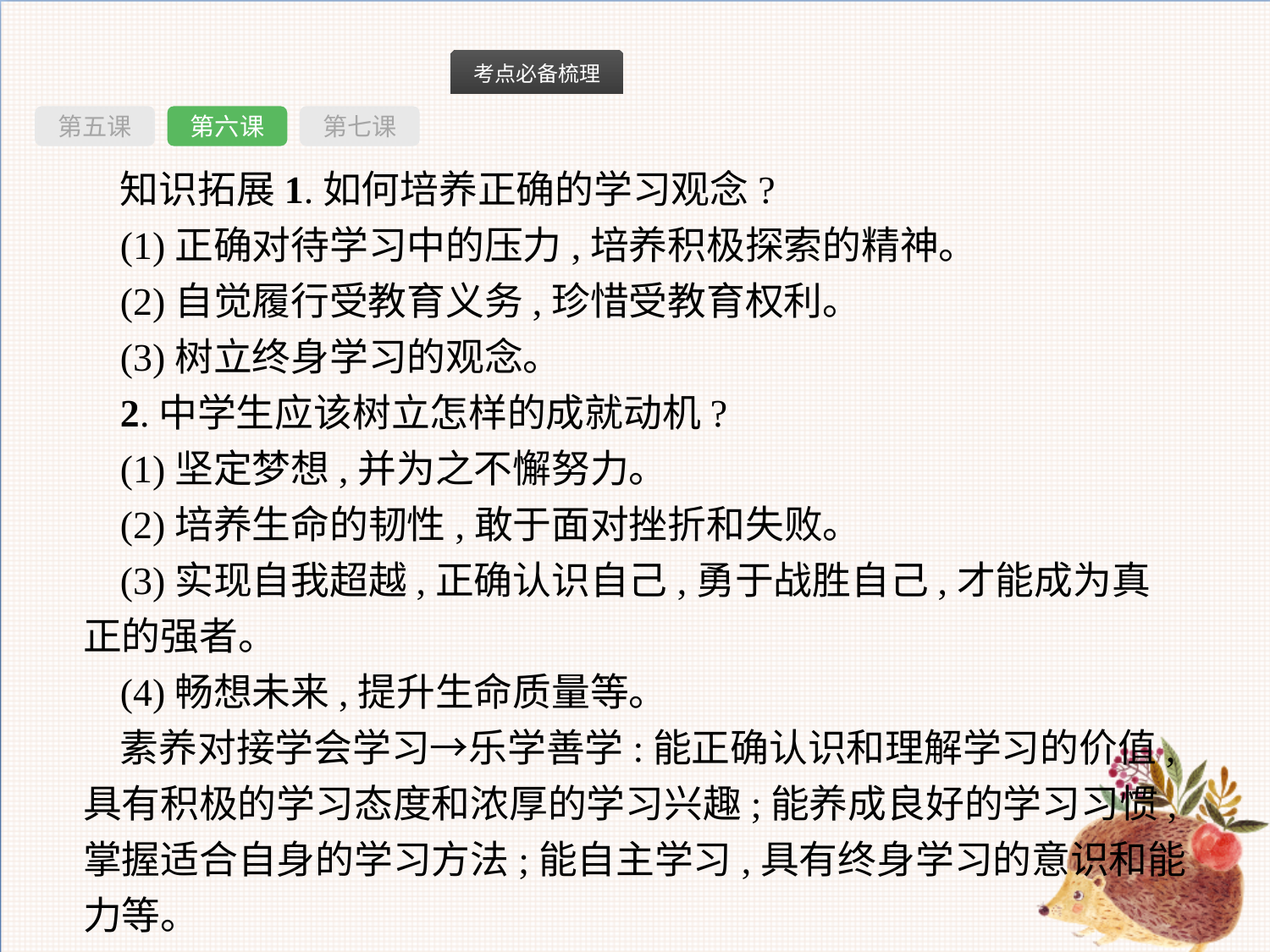

第五课
第六课
第七课
知识拓展1.如何培养正确的学习观念?
(1)正确对待学习中的压力,培养积极探索的精神。
(2)自觉履行受教育义务,珍惜受教育权利。
(3)树立终身学习的观念。
2.中学生应该树立怎样的成就动机?
(1)坚定梦想,并为之不懈努力。
(2)培养生命的韧性,敢于面对挫折和失败。
(3)实现自我超越,正确认识自己,勇于战胜自己,才能成为真正的强者。
(4)畅想未来,提升生命质量等。
素养对接学会学习→乐学善学:能正确认识和理解学习的价值,具有积极的学习态度和浓厚的学习兴趣;能养成良好的学习习惯,掌握适合自身的学习方法;能自主学习,具有终身学习的意识和能力等。